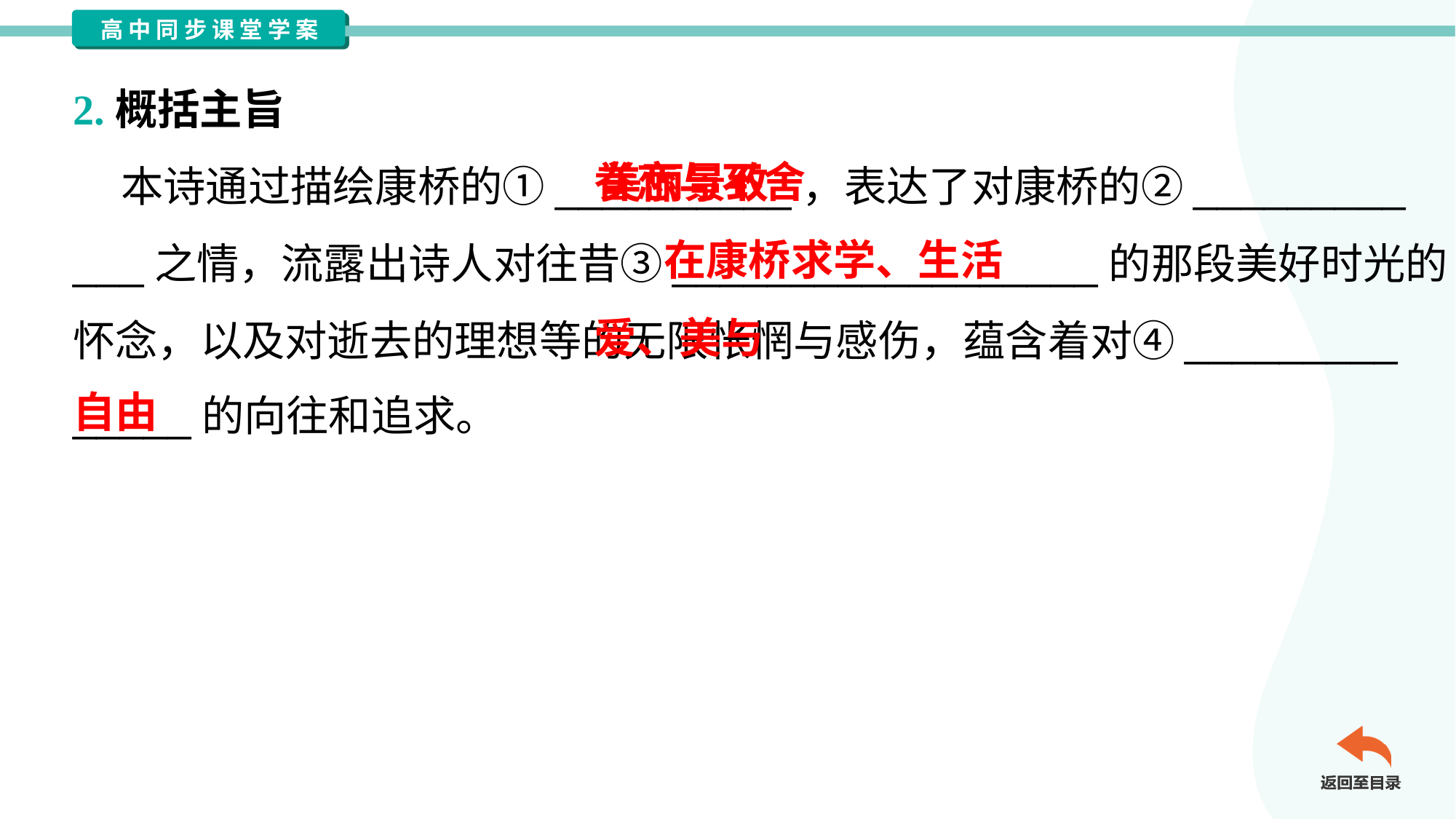

2.概括主旨
    本诗通过描绘康桥的①__________，表达了对康桥的②_________
___之情，流露出诗人对往昔③__________________的那段美好时光的
怀念，以及对逝去的理想等的无限怅惘与感伤，蕴含着对④_________
_____的向往和追求。
                                                     眷恋与不舍
美丽景致
在康桥求学、生活
                                                     爱、美与
自由